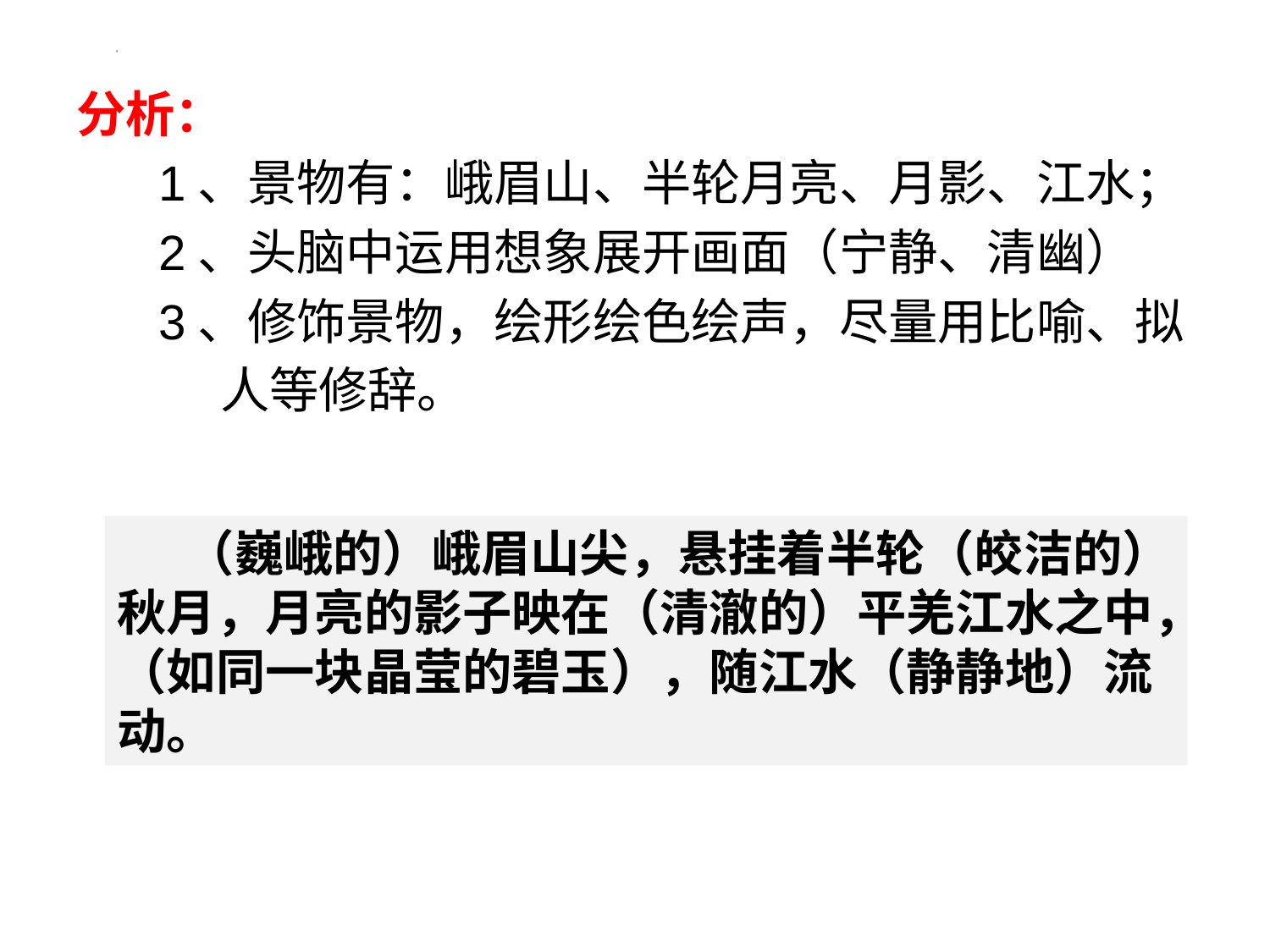

分析：
      1、景物有：峨眉山、半轮月亮、月影、江水；
      2、头脑中运用想象展开画面（宁静、清幽）
      3、修饰景物，绘形绘色绘声，尽量用比喻、拟
            人等修辞。
     （巍峨的）峨眉山尖，悬挂着半轮（皎洁的）秋月，月亮的影子映在（清澈的）平羌江水之中，（如同一块晶莹的碧玉），随江水（静静地）流动。